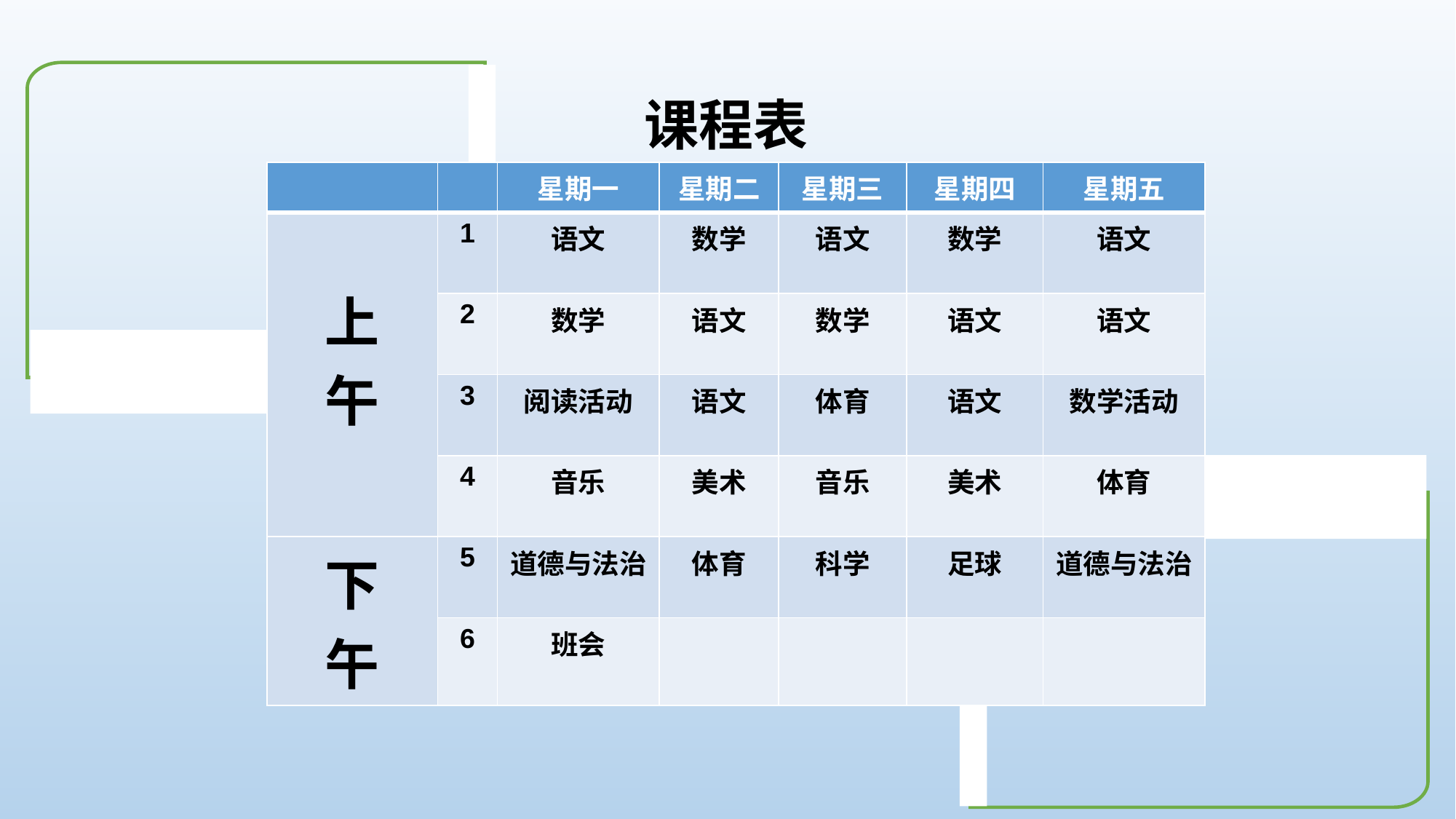

课程表
|  |  | 星期一 | 星期二 | 星期三 | 星期四 | 星期五 |
| --- | --- | --- | --- | --- | --- | --- |
| 上 午 | 1 | 语文 | 数学 | 语文 | 数学 | 语文 |
|  | 2 | 数学 | 语文 | 数学 | 语文 | 语文 |
|  | 3 | 阅读活动 | 语文 | 体育 | 语文 | 数学活动 |
|  | 4 | 音乐 | 美术 | 音乐 | 美术 | 体育 |
| 下 午 | 5 | 道德与法治 | 体育 | 科学 | 足球 | 道德与法治 |
|  | 6 | 班会 |  |  |  |  |